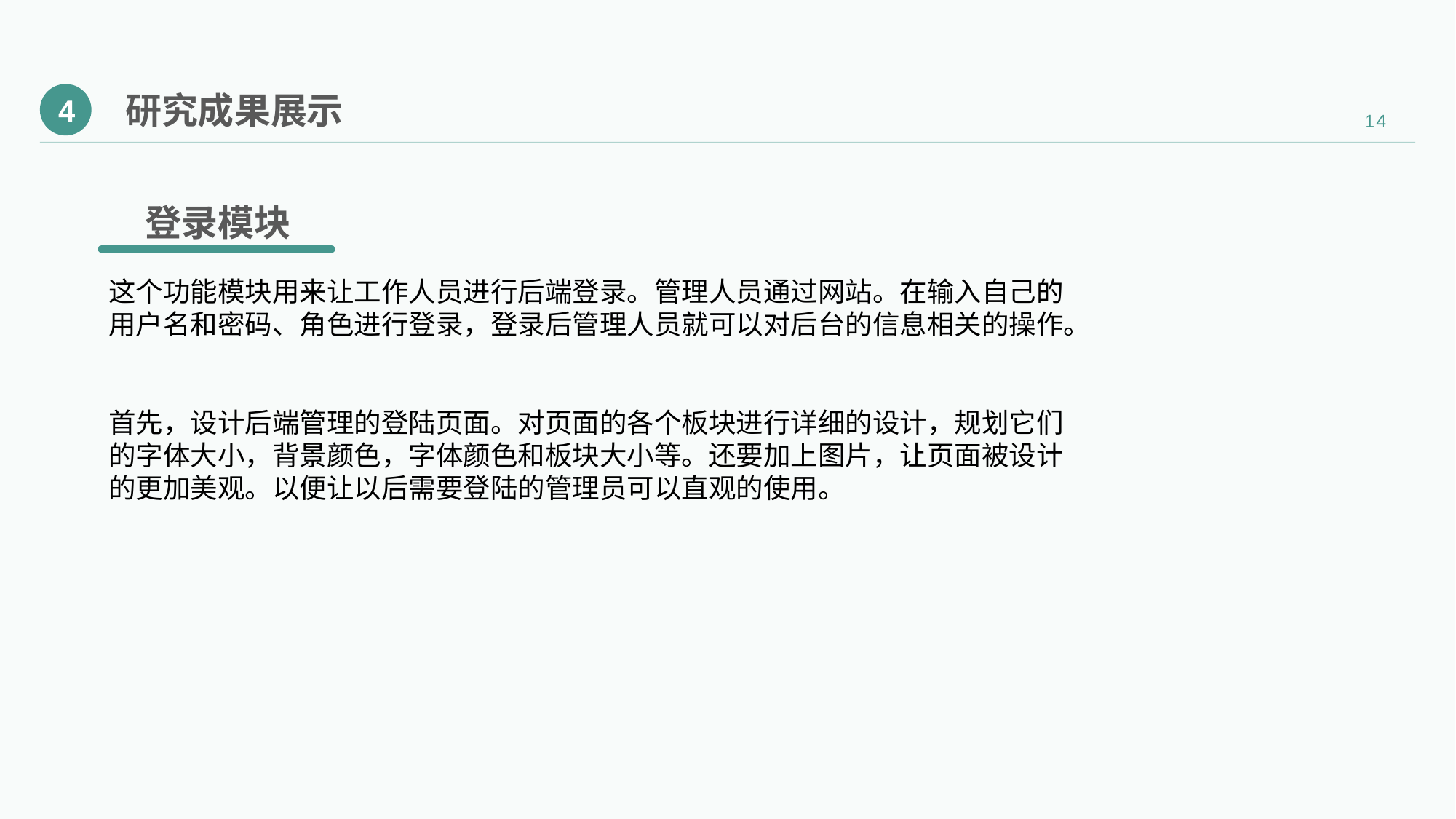

研究成果展示
4
登录模块

这个功能模块用来让工作人员进行后端登录。管理人员通过网站。在输入自己的用户名和密码、角色进行登录，登录后管理人员就可以对后台的信息相关的操作。

首先，设计后端管理的登陆页面。对页面的各个板块进行详细的设计，规划它们的字体大小，背景颜色，字体颜色和板块大小等。还要加上图片，让页面被设计的更加美观。以便让以后需要登陆的管理员可以直观的使用。